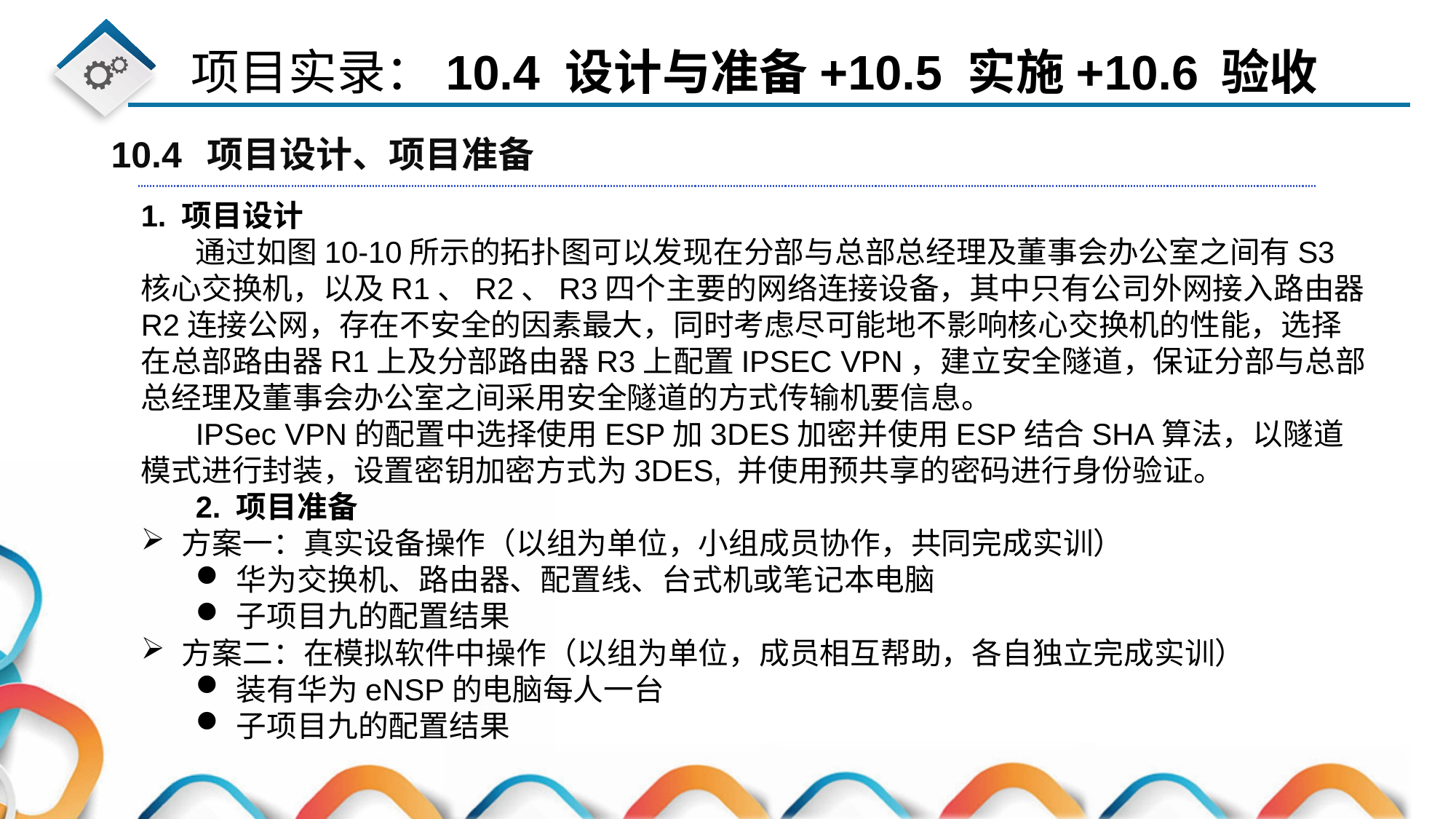

10.4  项目设计、项目准备

1. 项目设计
通过如图10-10所示的拓扑图可以发现在分部与总部总经理及董事会办公室之间有S3核心交换机，以及R1、R2、R3四个主要的网络连接设备，其中只有公司外网接入路由器R2连接公网，存在不安全的因素最大，同时考虑尽可能地不影响核心交换机的性能，选择在总部路由器R1上及分部路由器R3上配置IPSEC VPN，建立安全隧道，保证分部与总部总经理及董事会办公室之间采用安全隧道的方式传输机要信息。
IPSec VPN的配置中选择使用ESP加3DES加密并使用ESP结合SHA算法，以隧道模式进行封装，设置密钥加密方式为3DES, 并使用预共享的密码进行身份验证。
2. 项目准备
方案一：真实设备操作（以组为单位，小组成员协作，共同完成实训）
华为交换机、路由器、配置线、台式机或笔记本电脑
子项目九的配置结果
方案二：在模拟软件中操作（以组为单位，成员相互帮助，各自独立完成实训）
装有华为eNSP的电脑每人一台
子项目九的配置结果